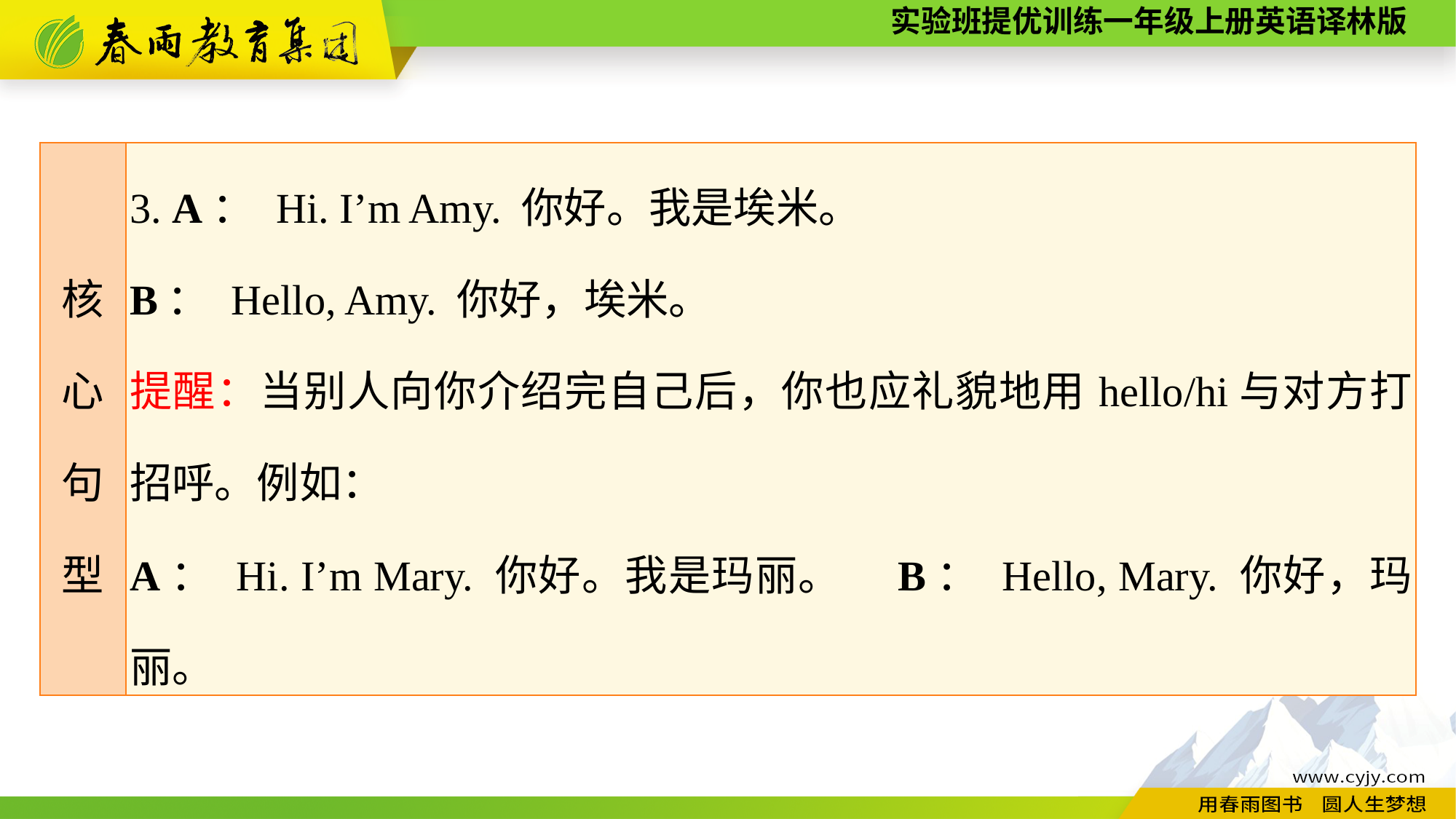

| 核 心 句 型 | 3. A： Hi. I’m Amy. 你好。我是埃米。 B： Hello, Amy. 你好，埃米。 提醒：当别人向你介绍完自己后，你也应礼貌地用hello/hi与对方打招呼。例如： A： Hi. I’m Mary. 你好。我是玛丽。　B： Hello, Mary. 你好，玛丽。 |
| --- | --- |